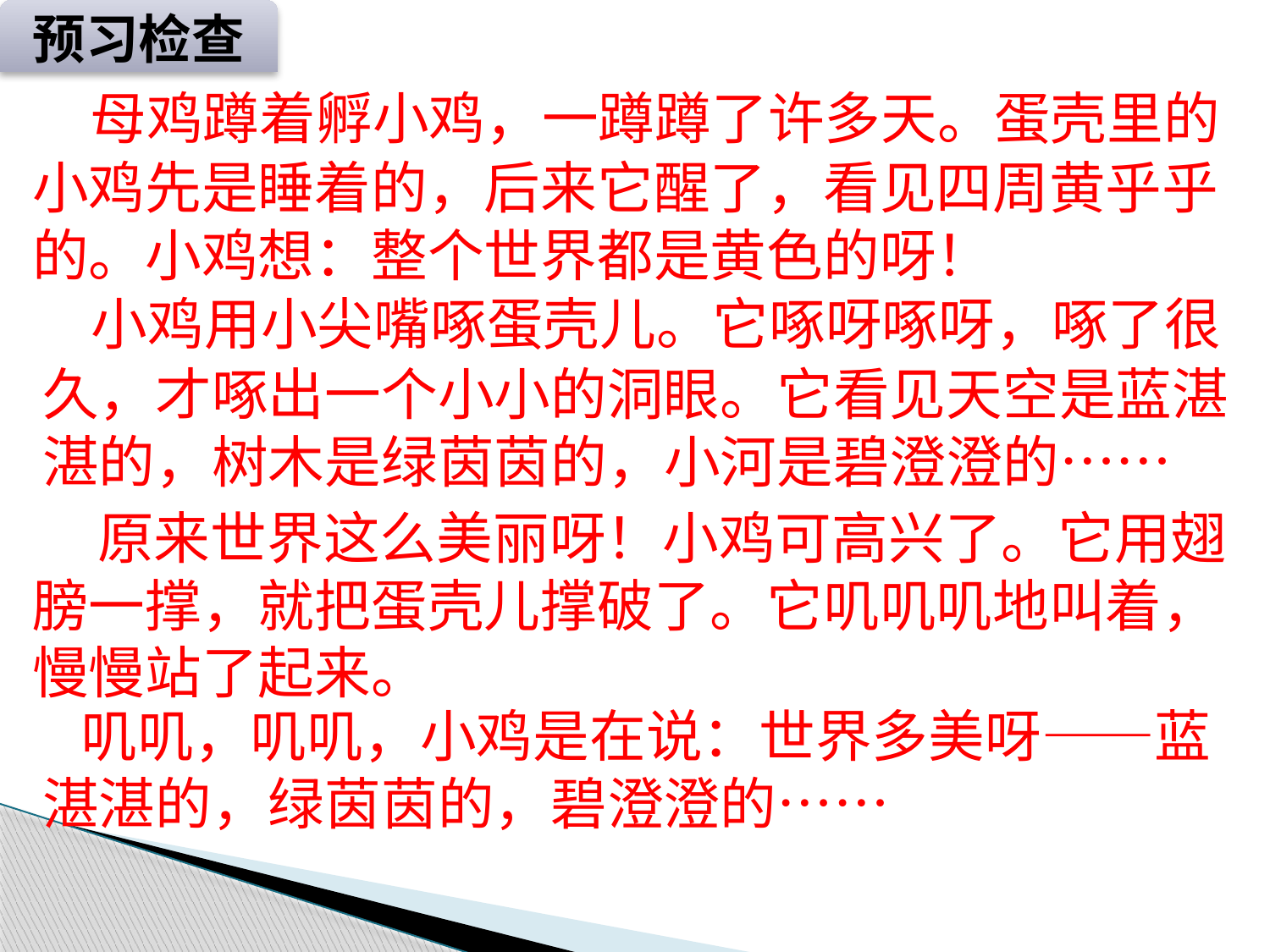

预习检查
   母鸡蹲着孵小鸡，一蹲蹲了许多天。蛋壳里的小鸡先是睡着的，后来它醒了，看见四周黄乎乎的。小鸡想：整个世界都是黄色的呀！
  小鸡用小尖嘴啄蛋壳儿。它啄呀啄呀，啄了很久，才啄出一个小小的洞眼。它看见天空是蓝湛湛的，树木是绿茵茵的，小河是碧澄澄的……

    原来世界这么美丽呀！小鸡可高兴了。它用翅膀一撑，就把蛋壳儿撑破了。它叽叽叽地叫着，慢慢站了起来。
  叽叽，叽叽，小鸡是在说：世界多美呀——蓝湛湛的，绿茵茵的，碧澄澄的……